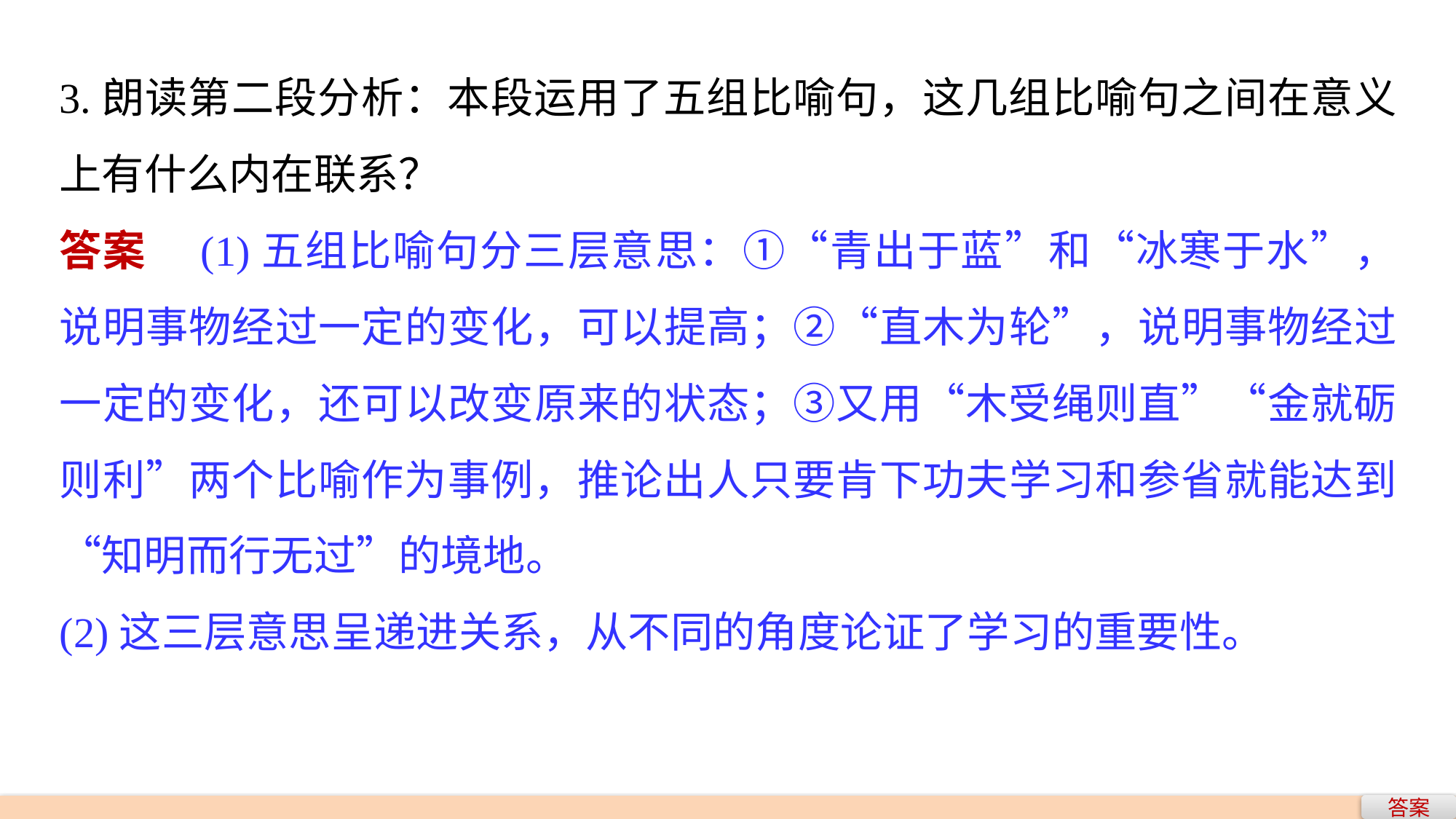

3.朗读第二段分析：本段运用了五组比喻句，这几组比喻句之间在意义上有什么内在联系？
答案　(1)五组比喻句分三层意思：①“青出于蓝”和“冰寒于水”，说明事物经过一定的变化，可以提高；②“直木为轮”，说明事物经过一定的变化，还可以改变原来的状态；③又用“木受绳则直”“金就砺则利”两个比喻作为事例，推论出人只要肯下功夫学习和参省就能达到“知明而行无过”的境地。
(2)这三层意思呈递进关系，从不同的角度论证了学习的重要性。
答案